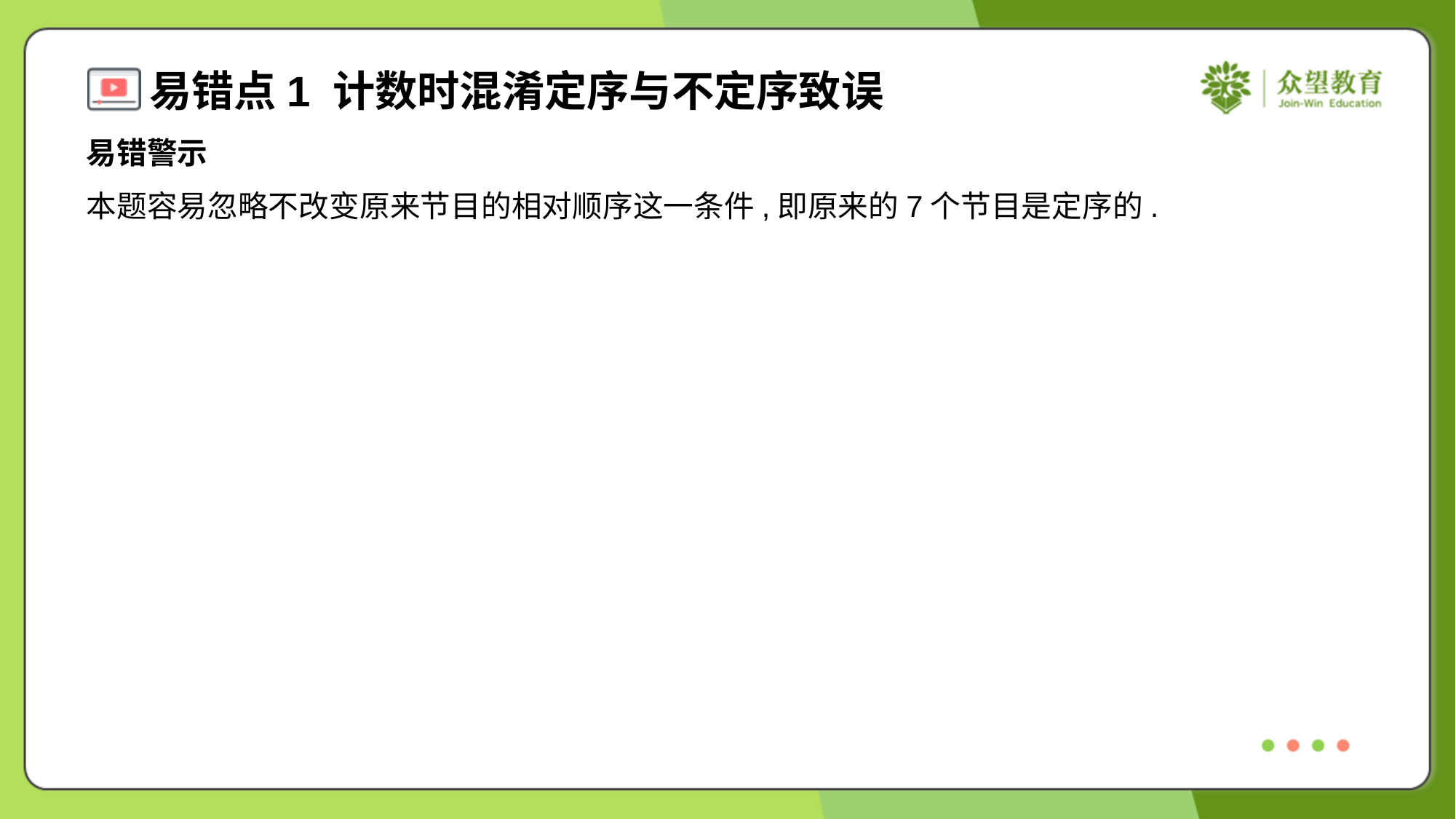

易错警示
本题容易忽略不改变原来节目的相对顺序这一条件,即原来的7个节目是定序的.